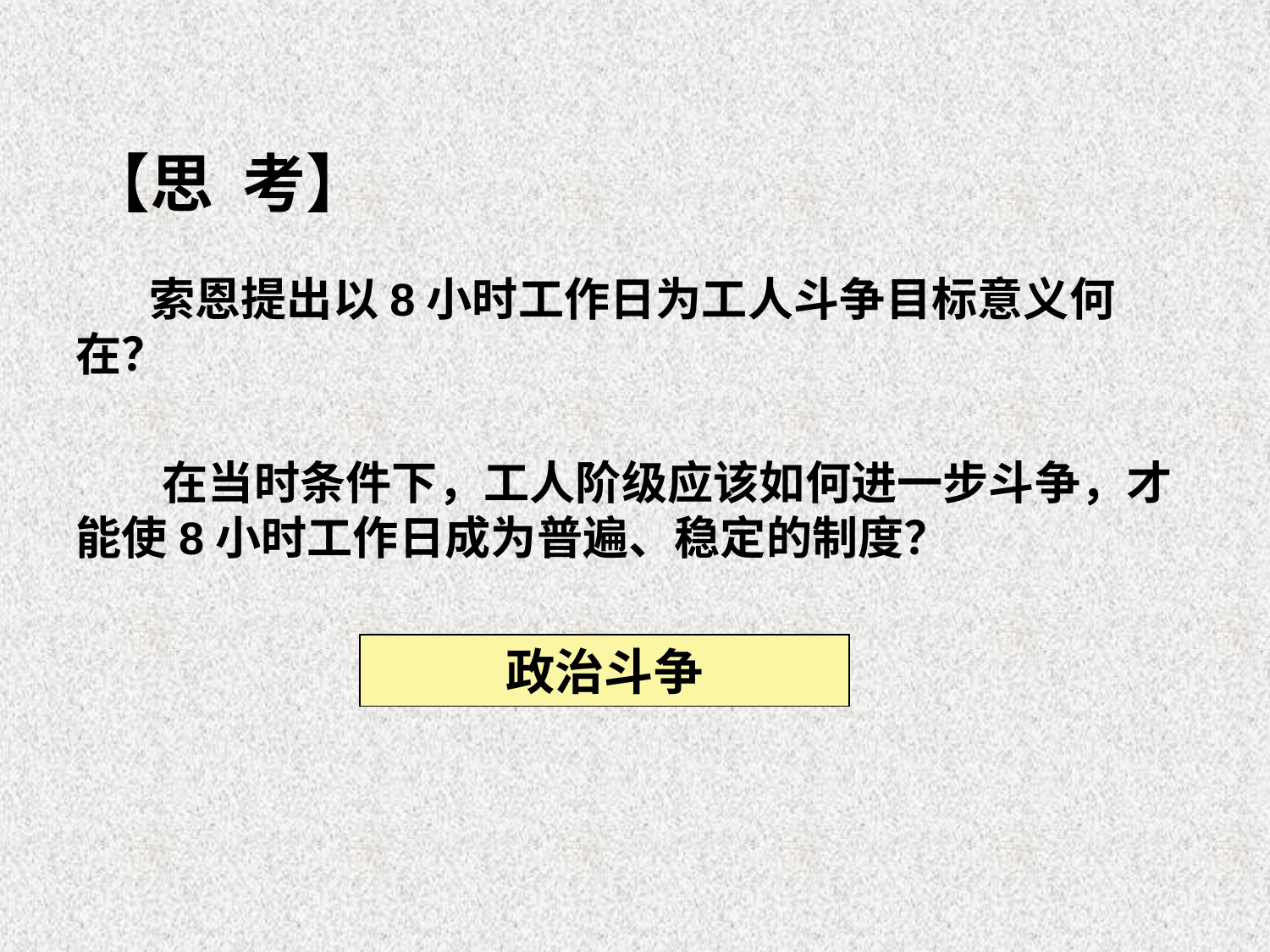

【思  考】
      索恩提出以8小时工作日为工人斗争目标意义何在？

        在当时条件下，工人阶级应该如何进一步斗争，才能使8小时工作日成为普遍、稳定的制度？

政治斗争